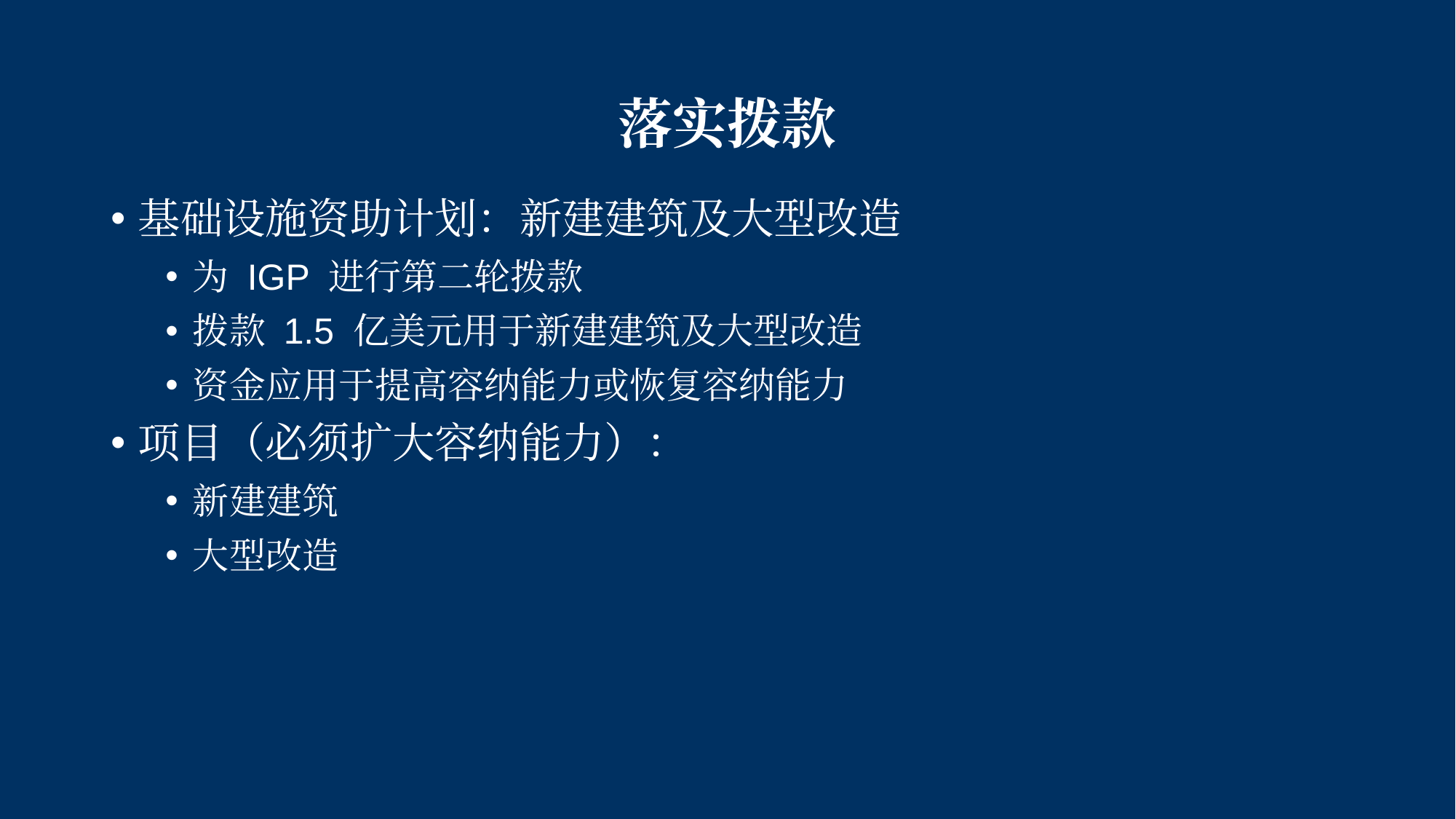

# 落实拨款
基础设施资助计划：新建建筑及大型改造
为 IGP 进行第二轮拨款
拨款 1.5 亿美元用于新建建筑及大型改造
资金应用于提高容纳能力或恢复容纳能力
项目（必须扩大容纳能力）：
新建建筑
大型改造